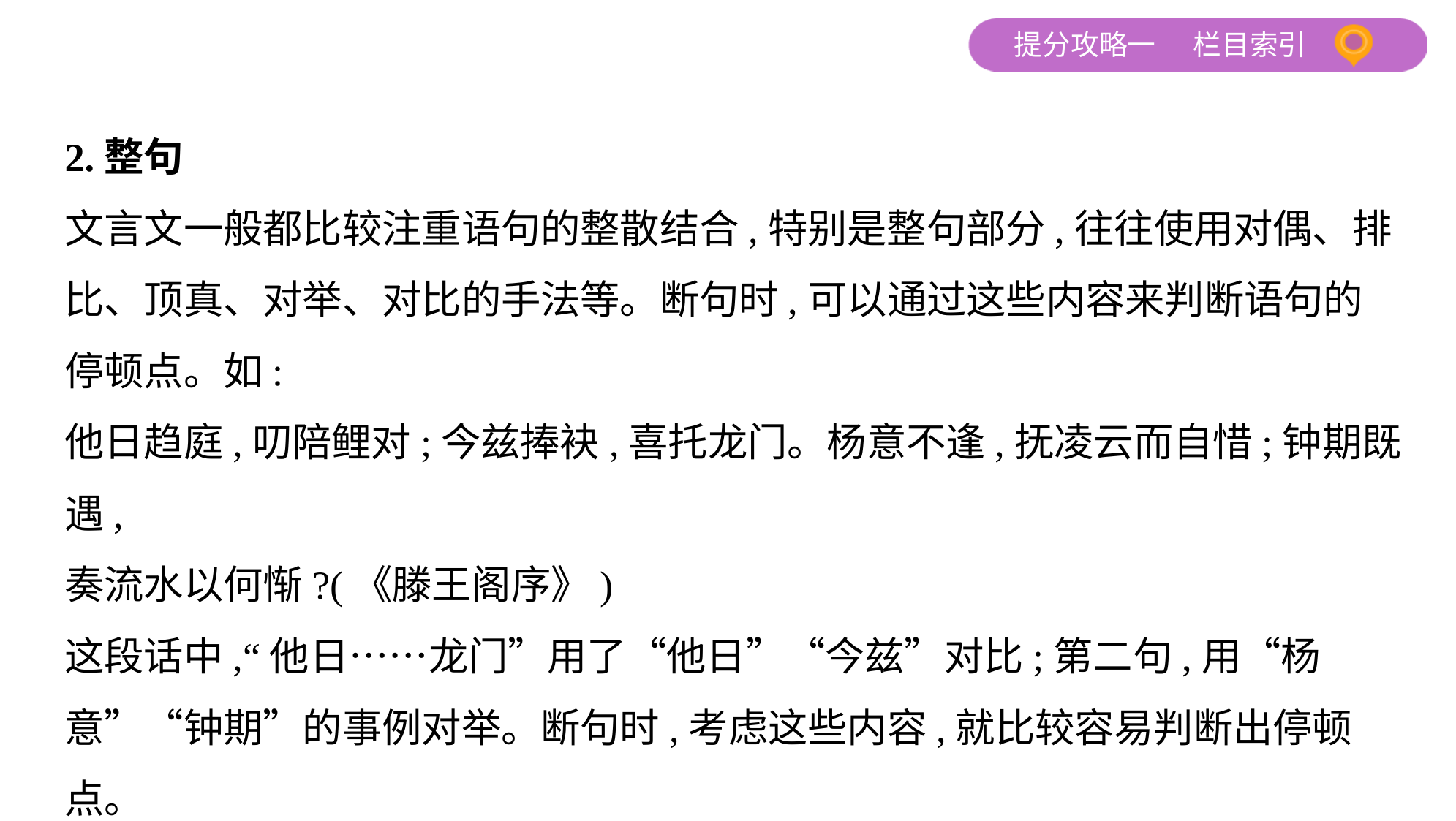

2.整句
文言文一般都比较注重语句的整散结合,特别是整句部分,往往使用对偶、排
比、顶真、对举、对比的手法等。断句时,可以通过这些内容来判断语句的
停顿点。如:
他日趋庭,叨陪鲤对;今兹捧袂,喜托龙门。杨意不逢,抚凌云而自惜;钟期既遇,
奏流水以何惭?(《滕王阁序》)
这段话中,“他日……龙门”用了“他日”“今兹”对比;第二句,用“杨
意”“钟期”的事例对举。断句时,考虑这些内容,就比较容易判断出停顿
点。